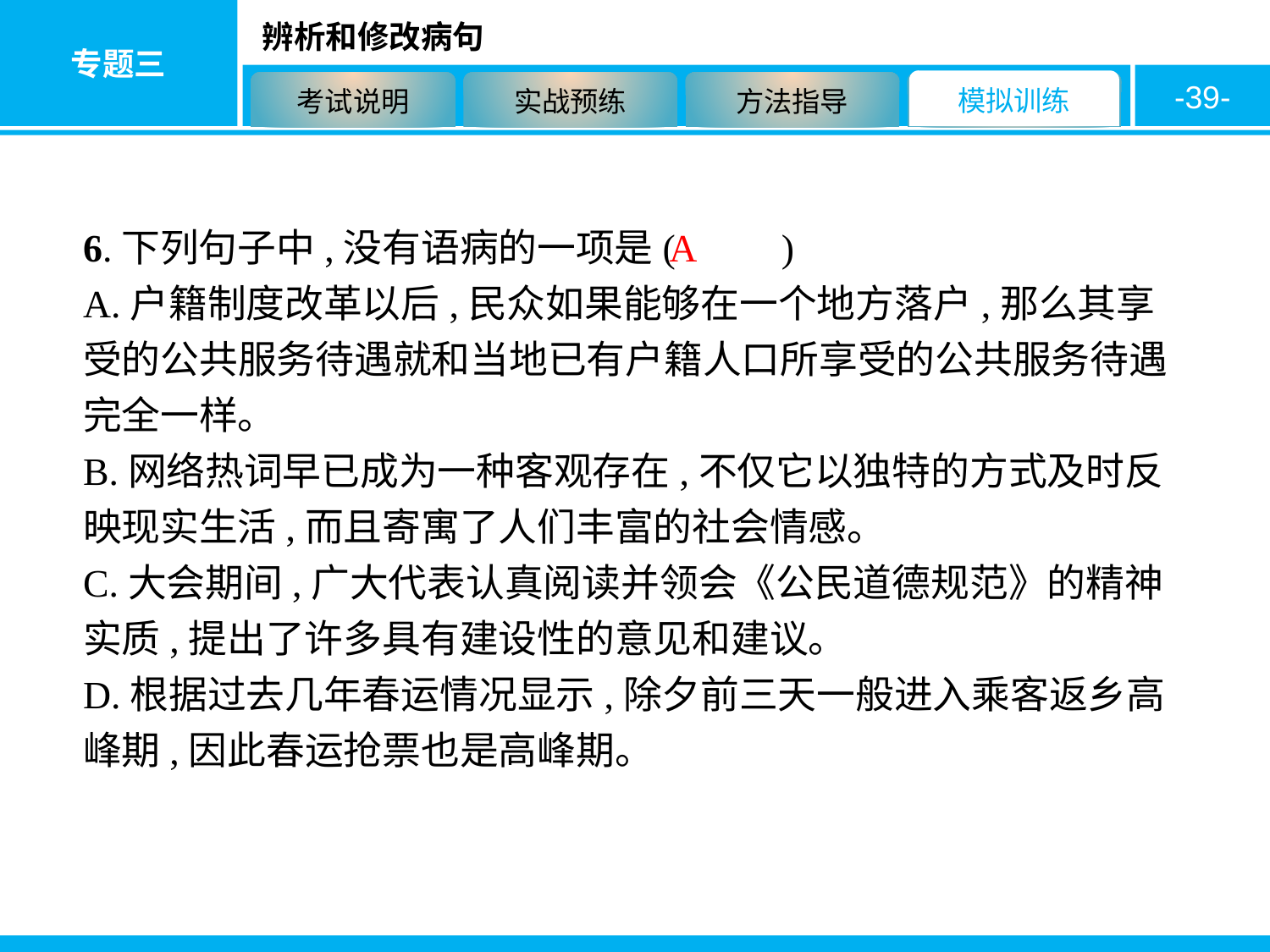

-39-
6.下列句子中,没有语病的一项是( 　　)
A.户籍制度改革以后,民众如果能够在一个地方落户,那么其享受的公共服务待遇就和当地已有户籍人口所享受的公共服务待遇完全一样。
B.网络热词早已成为一种客观存在,不仅它以独特的方式及时反映现实生活,而且寄寓了人们丰富的社会情感。
C.大会期间,广大代表认真阅读并领会《公民道德规范》的精神实质,提出了许多具有建设性的意见和建议。
D.根据过去几年春运情况显示,除夕前三天一般进入乘客返乡高峰期,因此春运抢票也是高峰期。
A